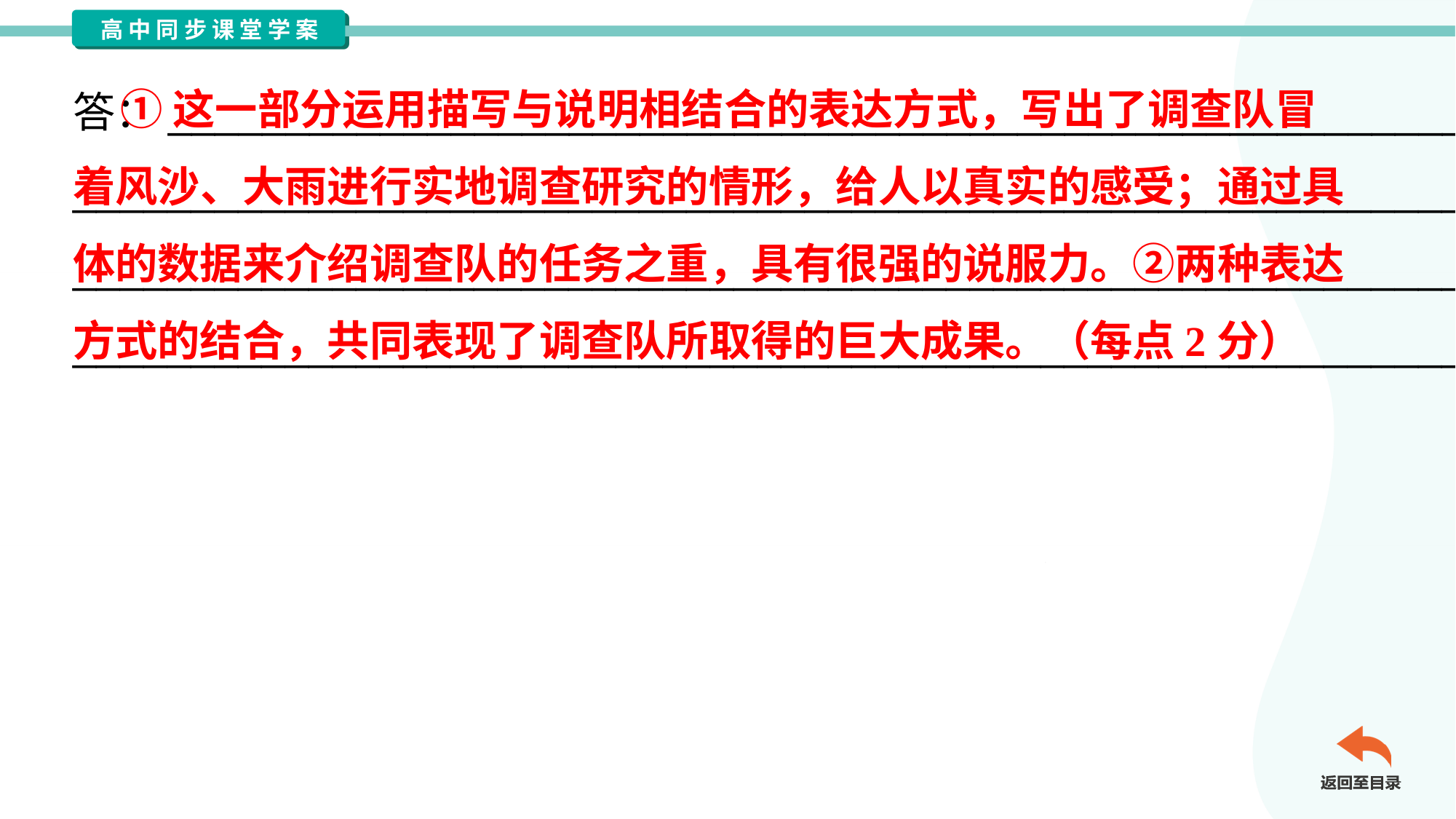

①这一部分运用描写与说明相结合的表达方式，写出了调查队冒
着风沙、大雨进行实地调查研究的情形，给人以真实的感受；通过具
体的数据来介绍调查队的任务之重，具有很强的说服力。②两种表达
方式的结合，共同表现了调查队所取得的巨大成果。（每点2分）
答：_________________________________________________________
_____________________________________________________________
_____________________________________________________________
_____________________________________________________________